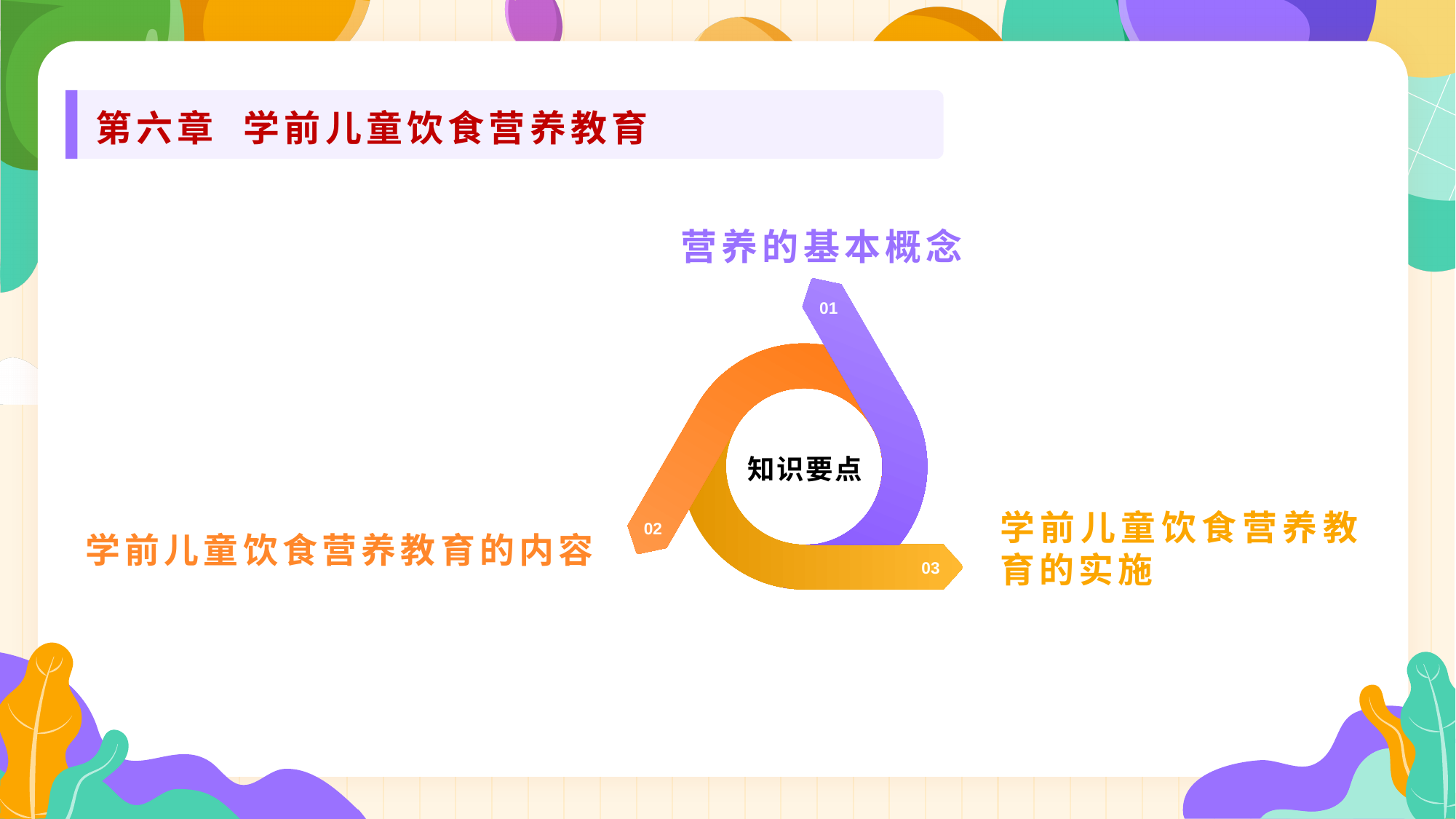

第六章  学前儿童饮食营养教育
营养的基本概念
01

知识要点
学前儿童饮食营养教育的内容
02
学前儿童饮食营养教育的实施
03